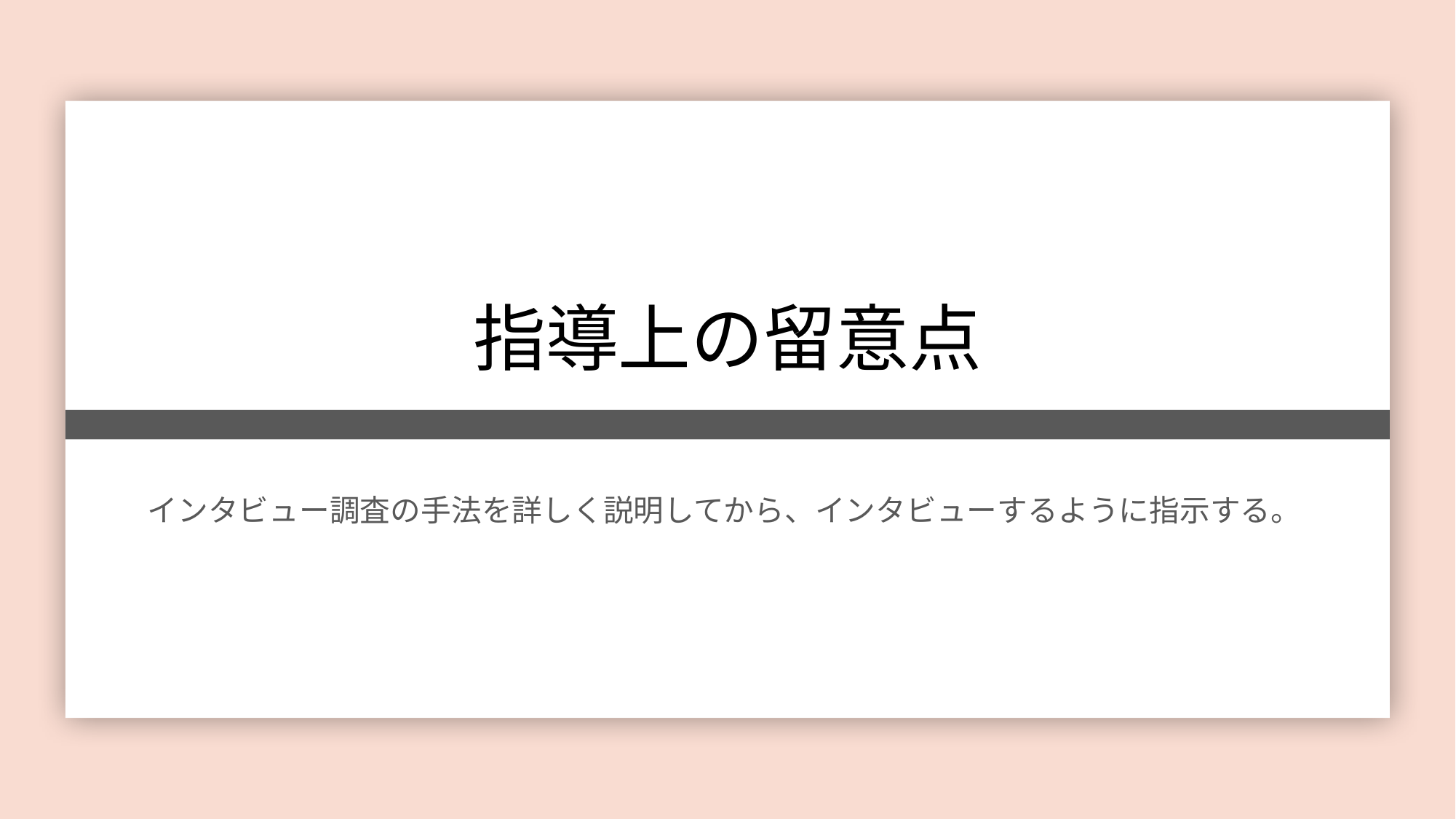

インタビュー調査の手法を詳しく説明してから、インタビューするように指示する。

指導上の留意点